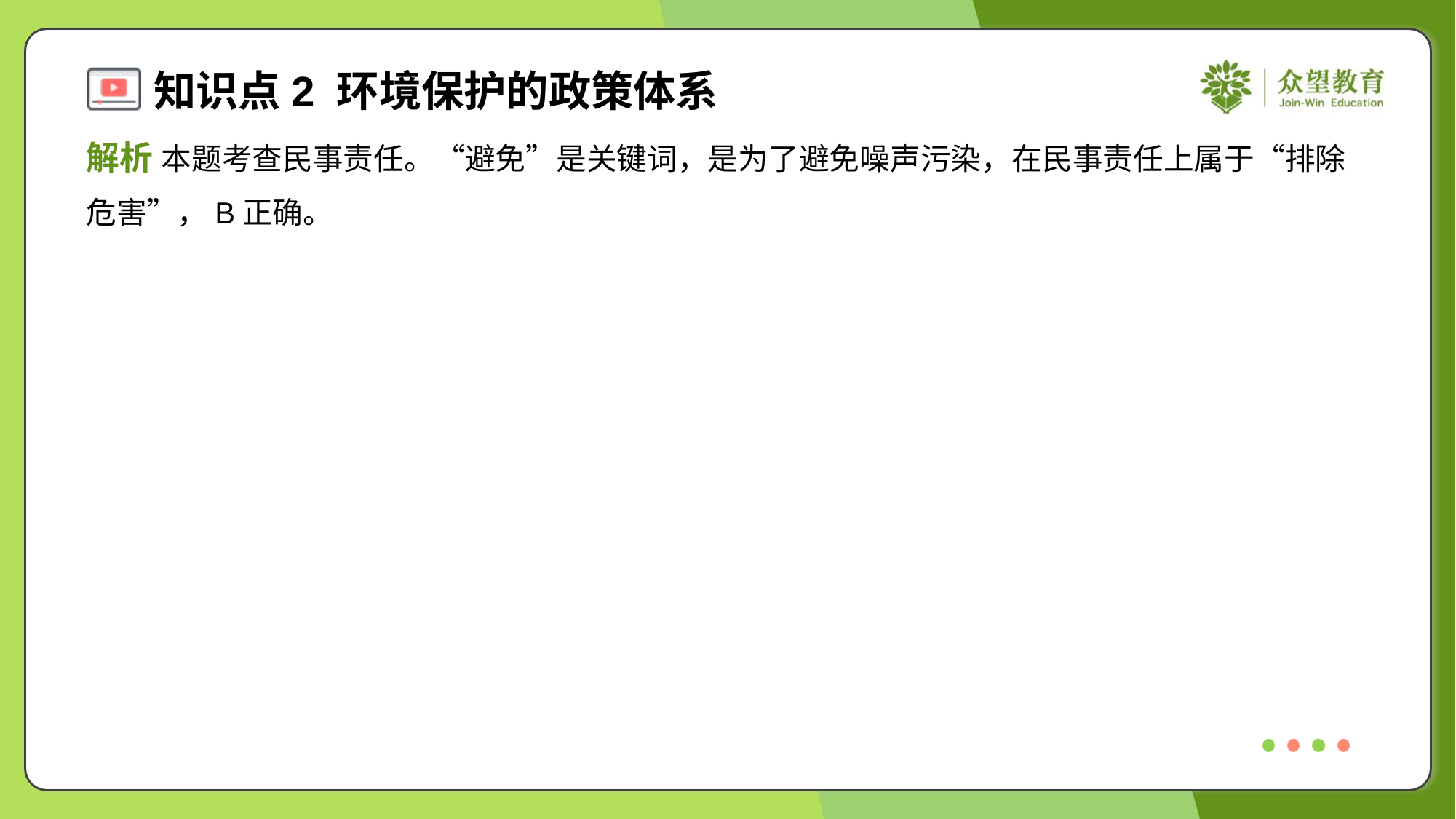

解析 本题考查民事责任。“避免”是关键词，是为了避免噪声污染，在民事责任上属于“排除
危害”，B正确。